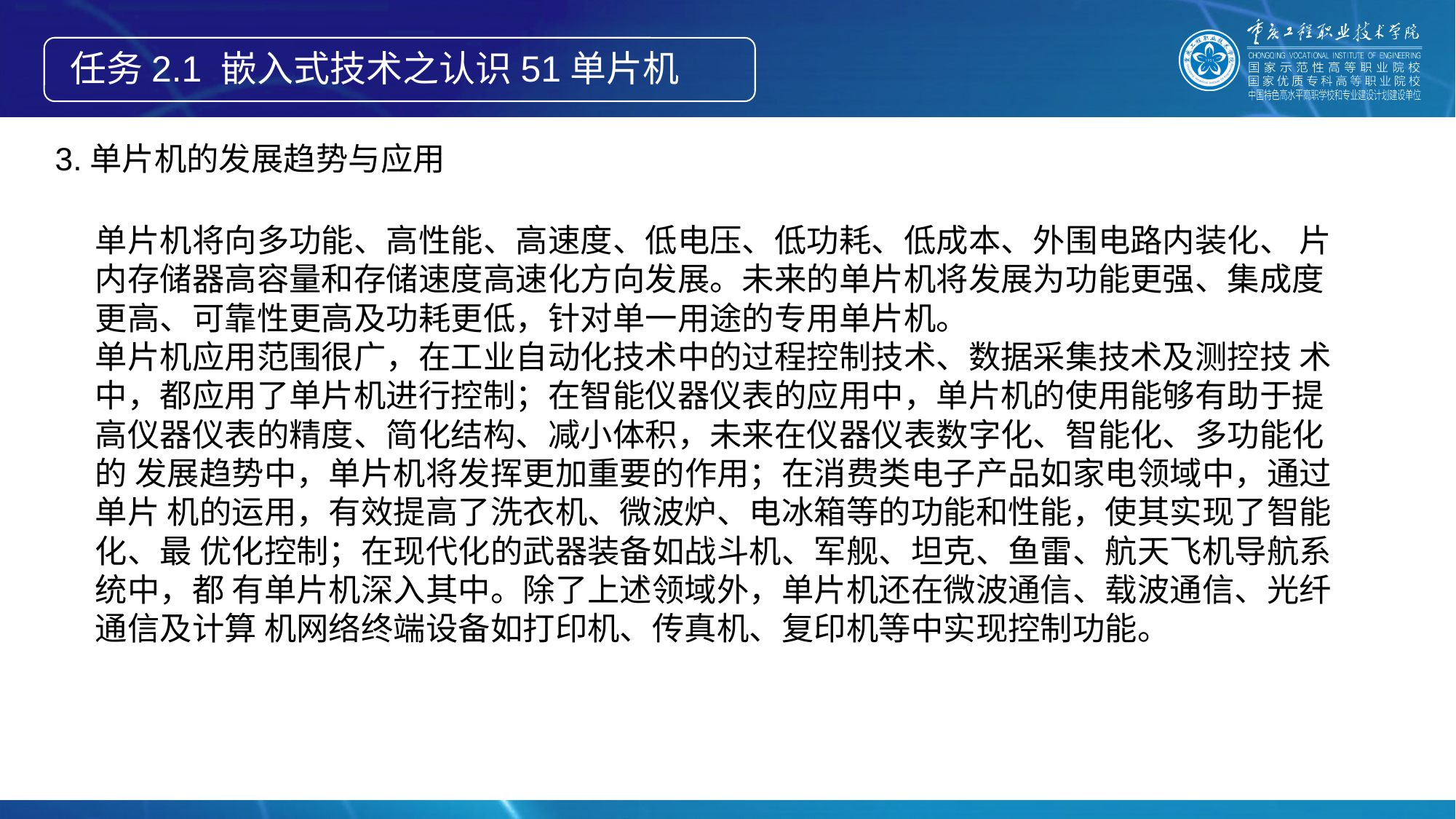

任务2.1 嵌入式技术之认识51单片机
3.单片机的发展趋势与应用
单片机将向多功能、高性能、高速度、低电压、低功耗、低成本、外围电路内装化、 片内存储器高容量和存储速度高速化方向发展。未来的单片机将发展为功能更强、集成度  更高、可靠性更高及功耗更低，针对单一用途的专用单片机。
单片机应用范围很广，在工业自动化技术中的过程控制技术、数据采集技术及测控技 术中，都应用了单片机进行控制；在智能仪器仪表的应用中，单片机的使用能够有助于提 高仪器仪表的精度、简化结构、减小体积，未来在仪器仪表数字化、智能化、多功能化的 发展趋势中，单片机将发挥更加重要的作用；在消费类电子产品如家电领域中，通过单片 机的运用，有效提高了洗衣机、微波炉、电冰箱等的功能和性能，使其实现了智能化、最 优化控制；在现代化的武器装备如战斗机、军舰、坦克、鱼雷、航天飞机导航系统中，都 有单片机深入其中。除了上述领域外，单片机还在微波通信、载波通信、光纤通信及计算 机网络终端设备如打印机、传真机、复印机等中实现控制功能。